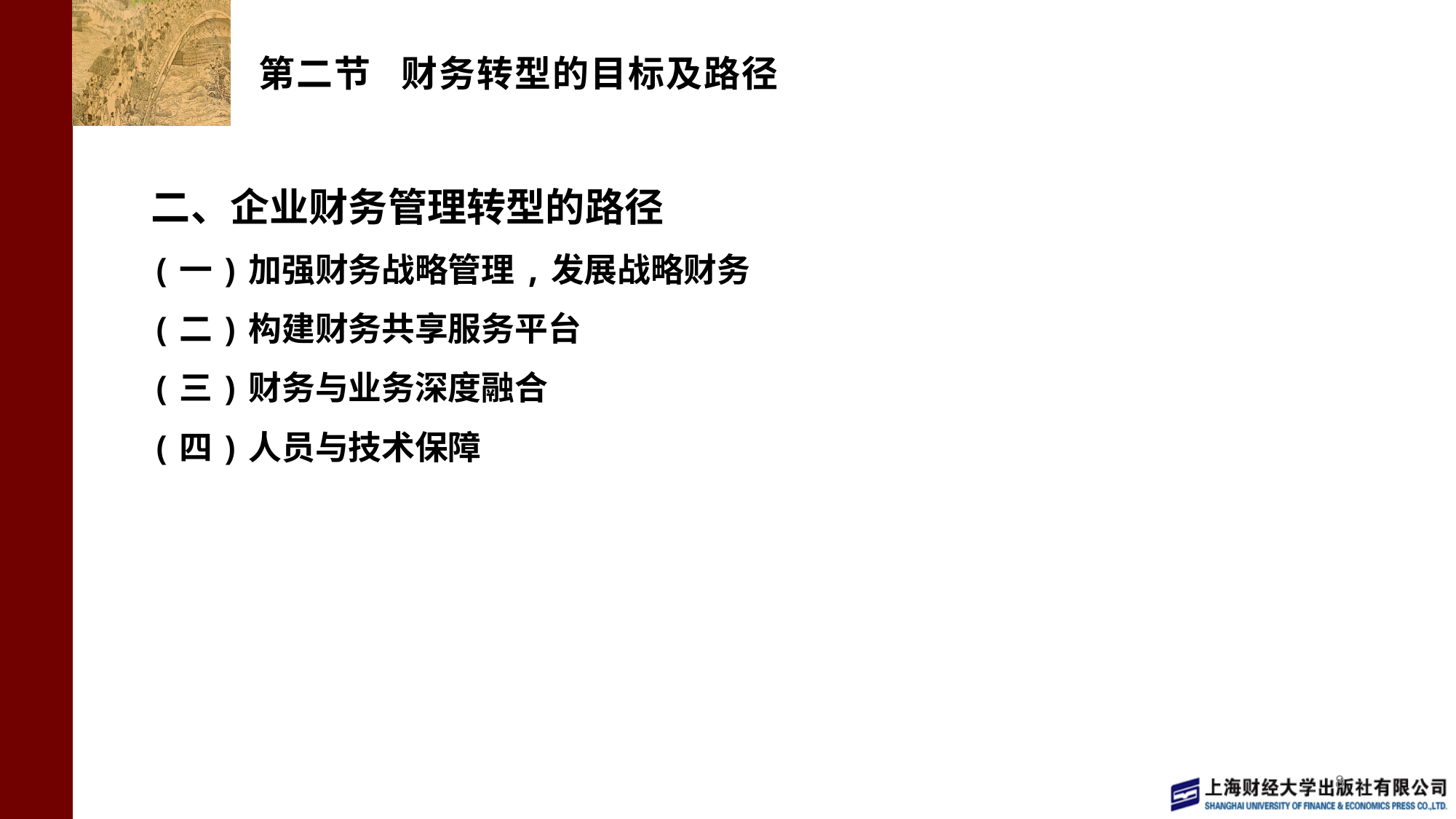

# 第二节   财务转型的目标及路径
二、企业财务管理转型的路径
(一)加强财务战略管理,发展战略财务
(二)构建财务共享服务平台
(三)财务与业务深度融合
(四)人员与技术保障

8